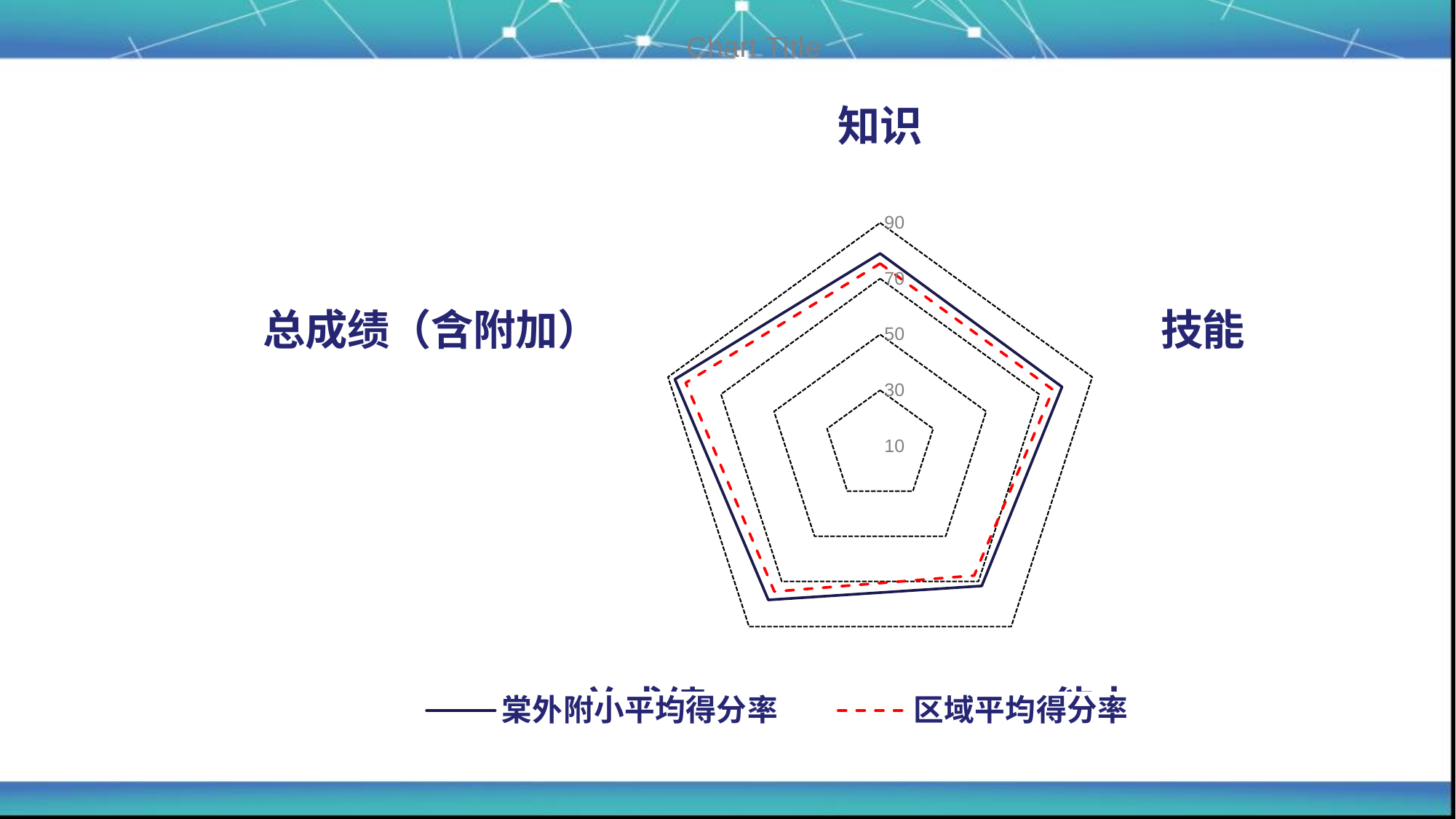

### Chart:

| Category | 棠外附小平均得分率 | 区域平均得分率 |
|---|---|---|
| 知识 | 79.0 | 75.4 |
| 技能 | 78.6 | 75.2 |
| 能力 | 72.0 | 67.4 |
| 总成绩 | 78.2 | 74.5 |
| 总成绩（含附加） | 87.4 | 83.3 |